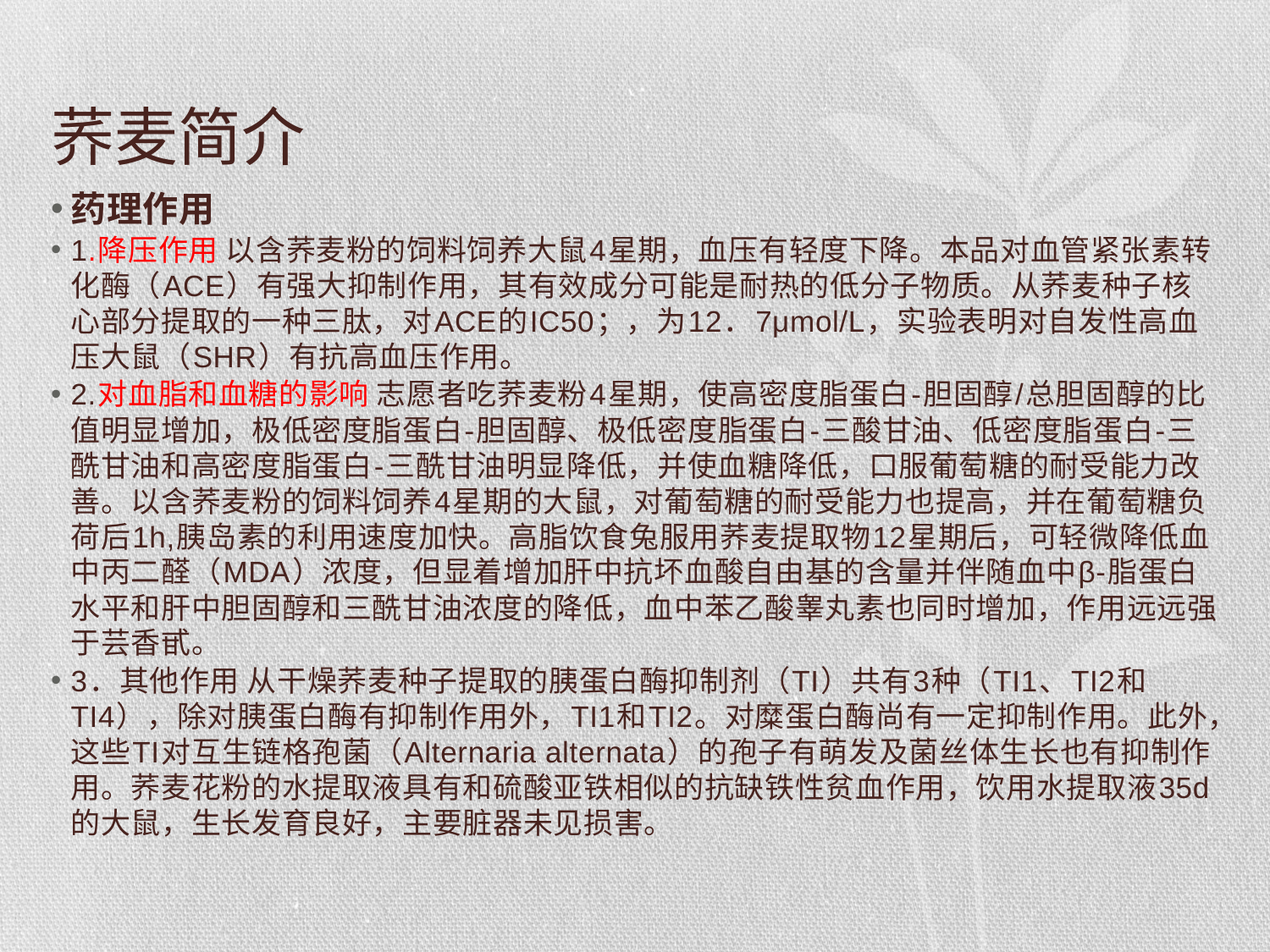

# 荞麦简介
药理作用
1.降压作用 以含荞麦粉的饲料饲养大鼠4星期，血压有轻度下降。本品对血管紧张素转化酶（ACE）有强大抑制作用，其有效成分可能是耐热的低分子物质。从荞麦种子核心部分提取的一种三肽，对ACE的IC50；，为12．7μmol/L，实验表明对自发性高血压大鼠（SHR）有抗高血压作用。
2.对血脂和血糖的影响 志愿者吃荞麦粉4星期，使高密度脂蛋白-胆固醇/总胆固醇的比值明显增加，极低密度脂蛋白-胆固醇、极低密度脂蛋白-三酸甘油、低密度脂蛋白-三酰甘油和高密度脂蛋白-三酰甘油明显降低，并使血糖降低，口服葡萄糖的耐受能力改善。以含荞麦粉的饲料饲养4星期的大鼠，对葡萄糖的耐受能力也提高，并在葡萄糖负荷后1h,胰岛素的利用速度加快。高脂饮食兔服用荞麦提取物12星期后，可轻微降低血中丙二醛（MDA）浓度，但显着增加肝中抗坏血酸自由基的含量并伴随血中β-脂蛋白水平和肝中胆固醇和三酰甘油浓度的降低，血中苯乙酸睾丸素也同时增加，作用远远强于芸香甙。
3．其他作用 从干燥荞麦种子提取的胰蛋白酶抑制剂（TI）共有3种（TI1、TI2和TI4），除对胰蛋白酶有抑制作用外，TI1和TI2。对糜蛋白酶尚有一定抑制作用。此外，这些TI对互生链格孢菌（Alternaria alternata）的孢子有萌发及菌丝体生长也有抑制作用。荞麦花粉的水提取液具有和硫酸亚铁相似的抗缺铁性贫血作用，饮用水提取液35d的大鼠，生长发育良好，主要脏器未见损害。